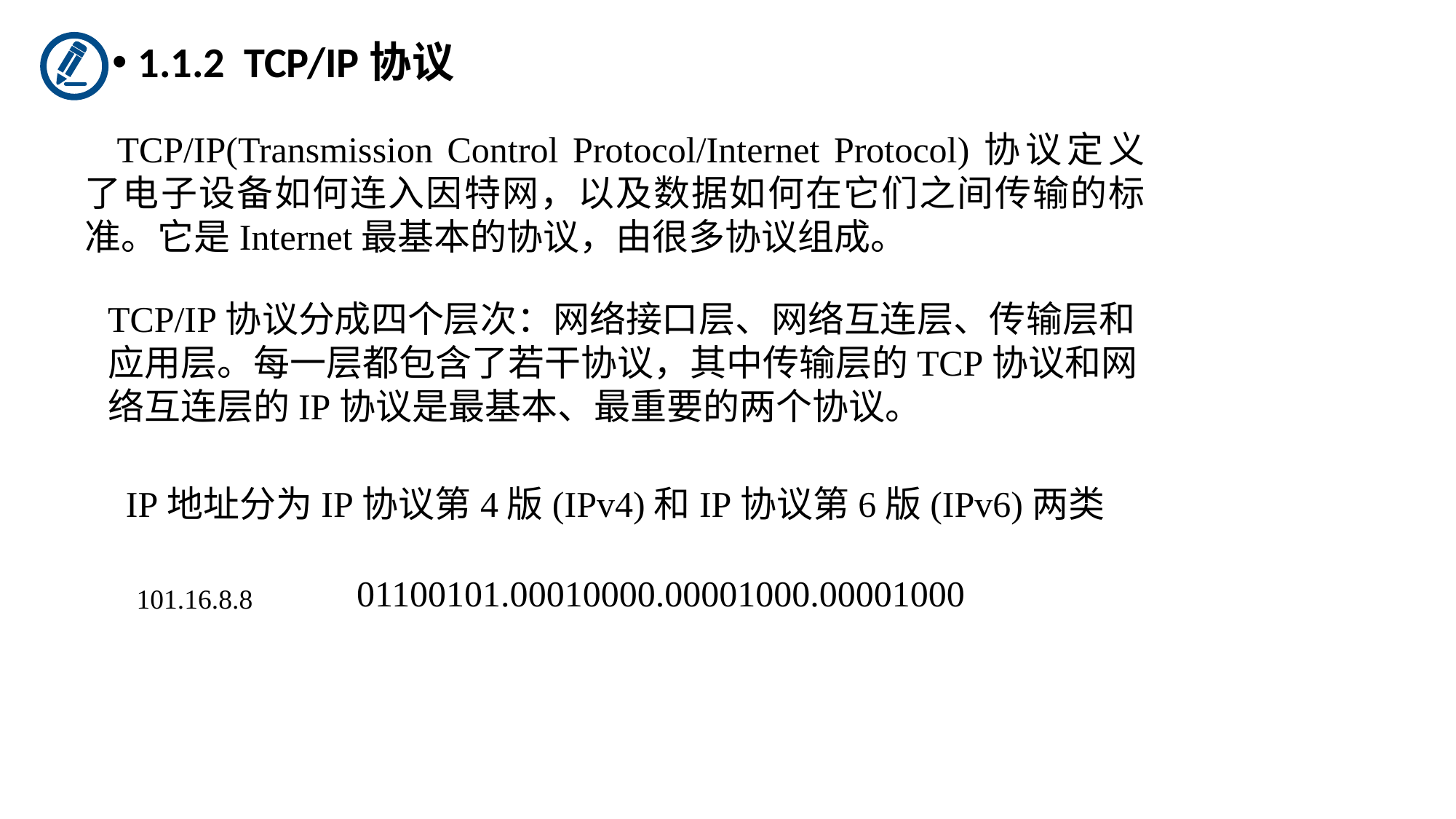

1.1.2  TCP/IP协议
TCP/IP(Transmission Control Protocol/Internet Protocol)协议定义了电子设备如何连入因特网，以及数据如何在它们之间传输的标准。它是Internet最基本的协议，由很多协议组成。
TCP/IP协议分成四个层次：网络接口层、网络互连层、传输层和应用层。每一层都包含了若干协议，其中传输层的TCP协议和网络互连层的IP协议是最基本、最重要的两个协议。
IP地址分为IP协议第4版(IPv4)和IP协议第6版(IPv6)两类
01100101.00010000.00001000.00001000
101.16.8.8